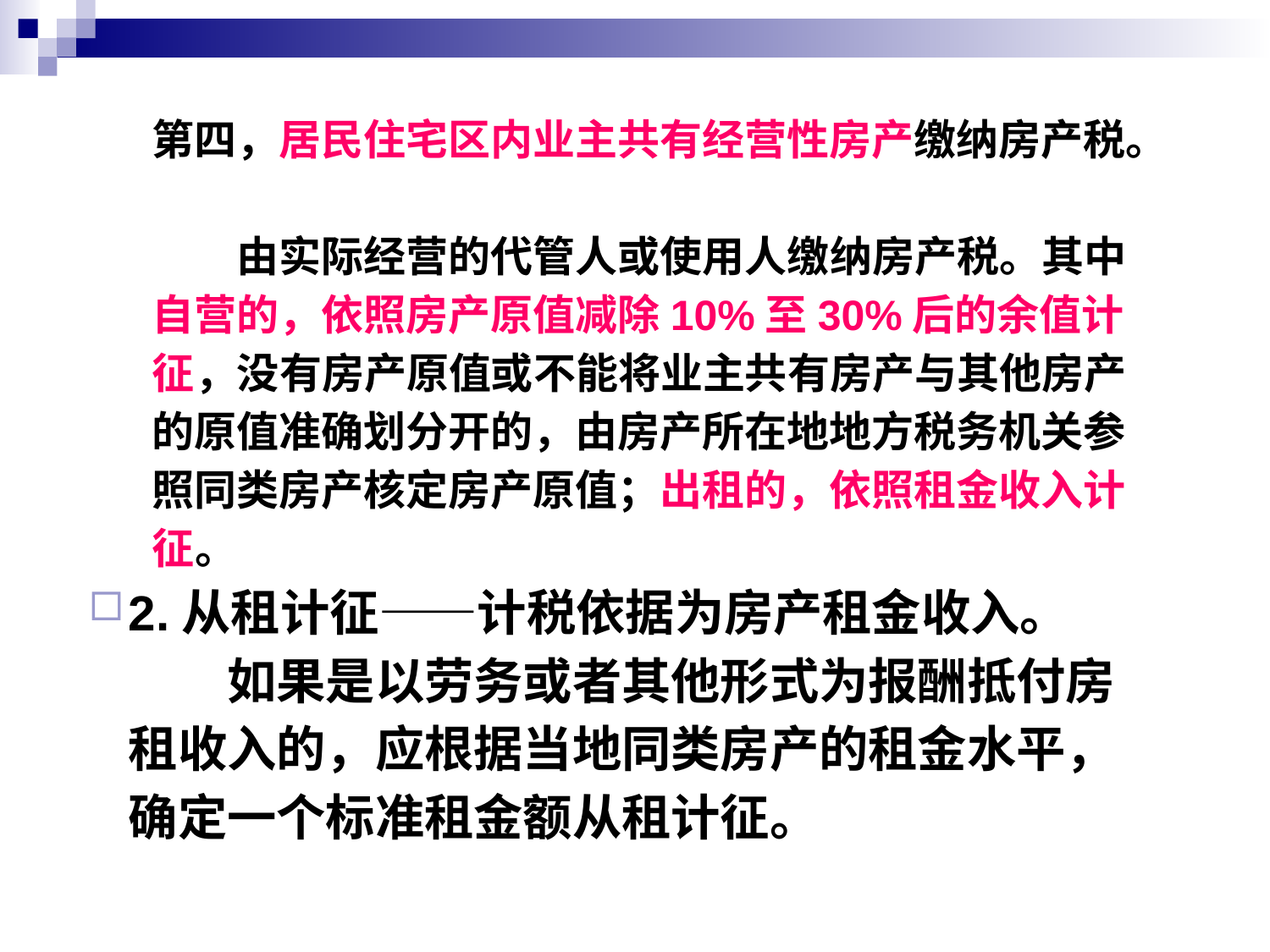

#
第四，居民住宅区内业主共有经营性房产缴纳房产税。
　　由实际经营的代管人或使用人缴纳房产税。其中自营的，依照房产原值减除10%至30%后的余值计征，没有房产原值或不能将业主共有房产与其他房产的原值准确划分开的，由房产所在地地方税务机关参照同类房产核定房产原值；出租的，依照租金收入计征。
2.从租计征——计税依据为房产租金收入。
　　如果是以劳务或者其他形式为报酬抵付房租收入的，应根据当地同类房产的租金水平，确定一个标准租金额从租计征。